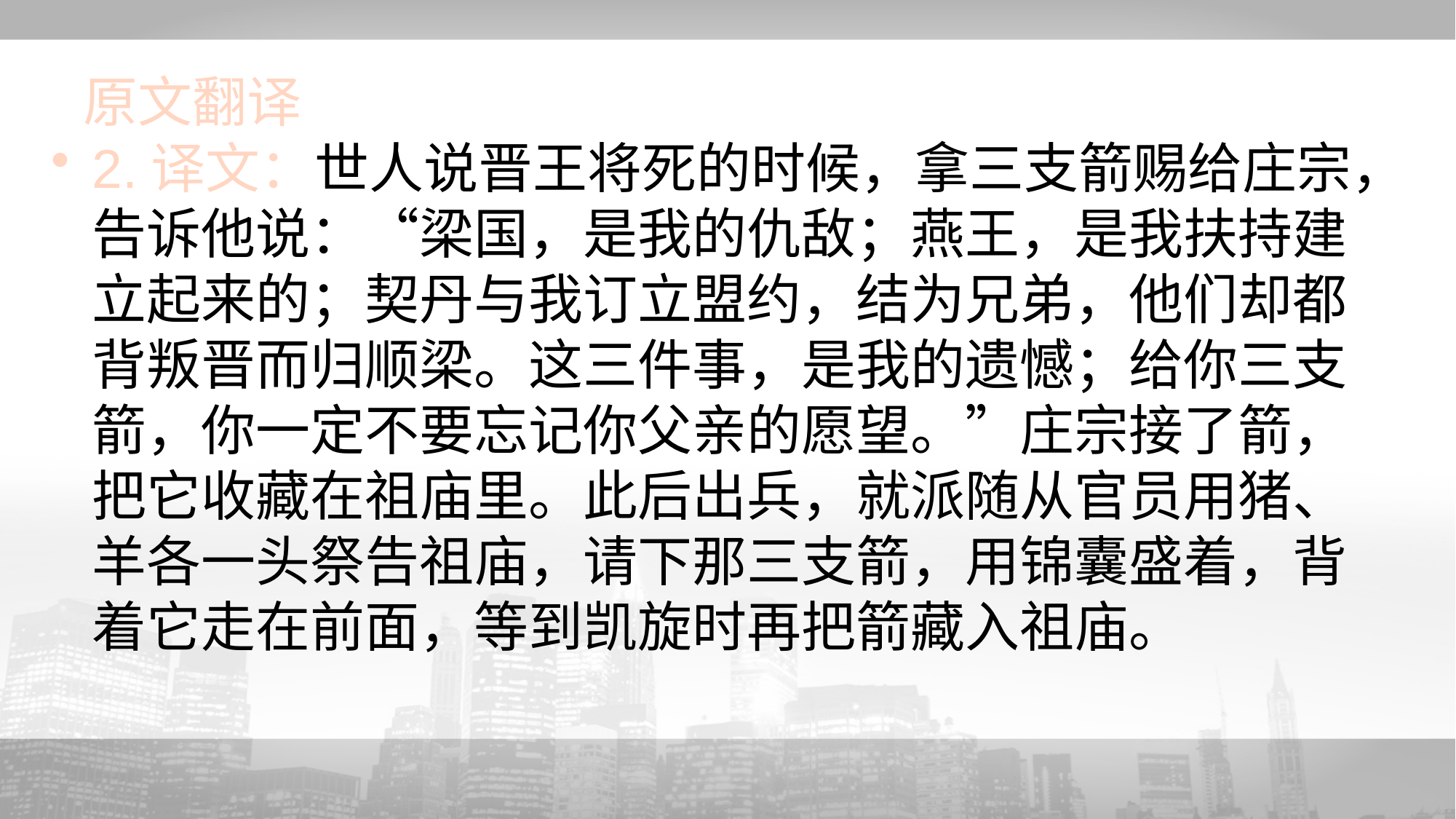

# 原文翻译
2.译文：世人说晋王将死的时候，拿三支箭赐给庄宗，告诉他说：“梁国，是我的仇敌；燕王，是我扶持建立起来的；契丹与我订立盟约，结为兄弟，他们却都背叛晋而归顺梁。这三件事，是我的遗憾；给你三支箭，你一定不要忘记你父亲的愿望。”庄宗接了箭，把它收藏在祖庙里。此后出兵，就派随从官员用猪、羊各一头祭告祖庙，请下那三支箭，用锦囊盛着，背着它走在前面，等到凯旋时再把箭藏入祖庙。